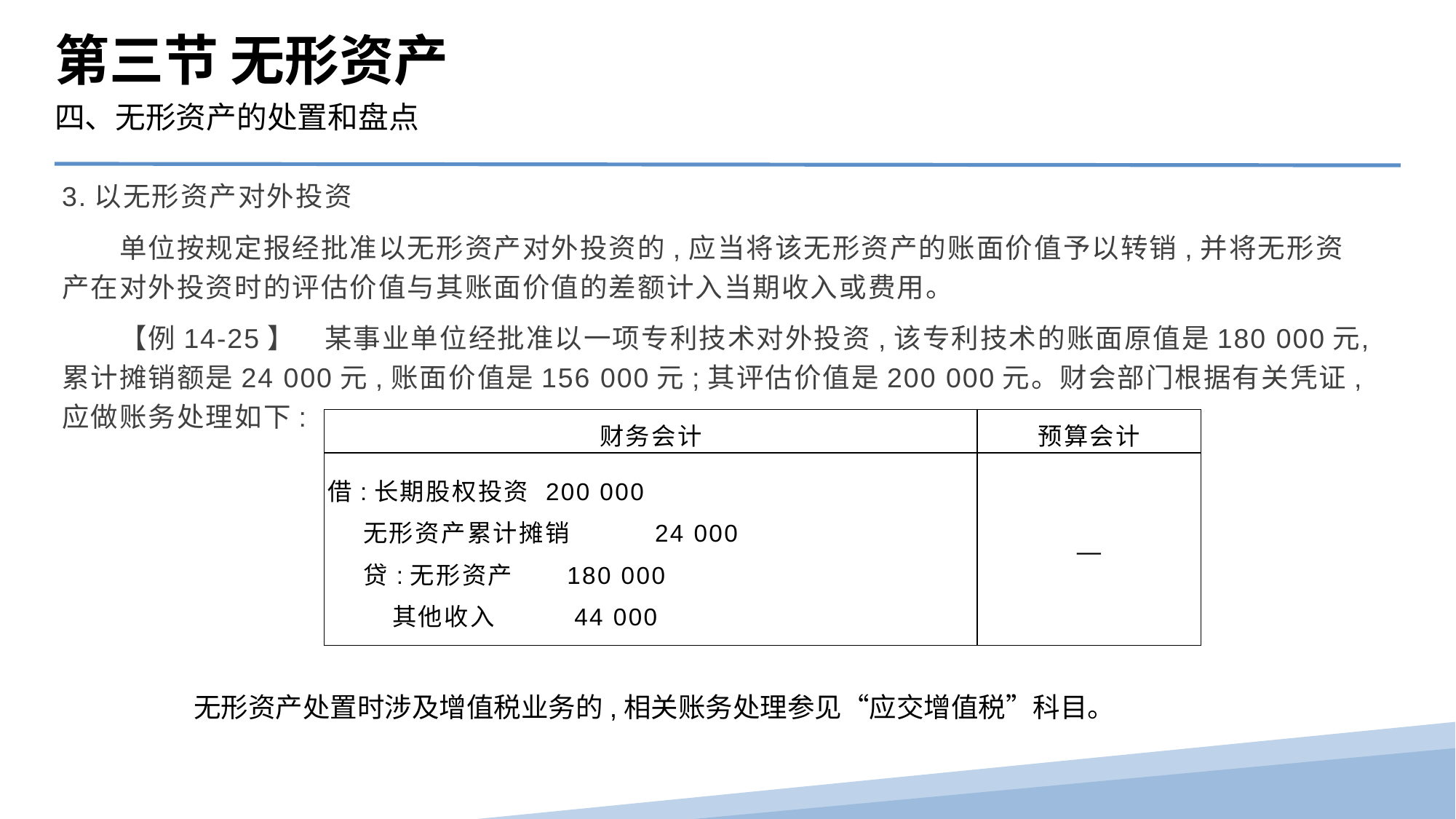

第三节 无形资产
四、无形资产的处置和盘点
3.以无形资产对外投资
　　单位按规定报经批准以无形资产对外投资的,应当将该无形资产的账面价值予以转销,并将无形资产在对外投资时的评估价值与其账面价值的差额计入当期收入或费用。
　　【例14-25】　某事业单位经批准以一项专利技术对外投资,该专利技术的账面原值是180 000元,累计摊销额是24 000元,账面价值是156 000元;其评估价值是200 000元。财会部门根据有关凭证,应做账务处理如下:
| 财务会计 | 预算会计 |
| --- | --- |
| 借:长期股权投资 200 000 无形资产累计摊销 24 000 贷:无形资产 180 000 其他收入 44 000 | — |
无形资产处置时涉及增值税业务的,相关账务处理参见“应交增值税”科目。